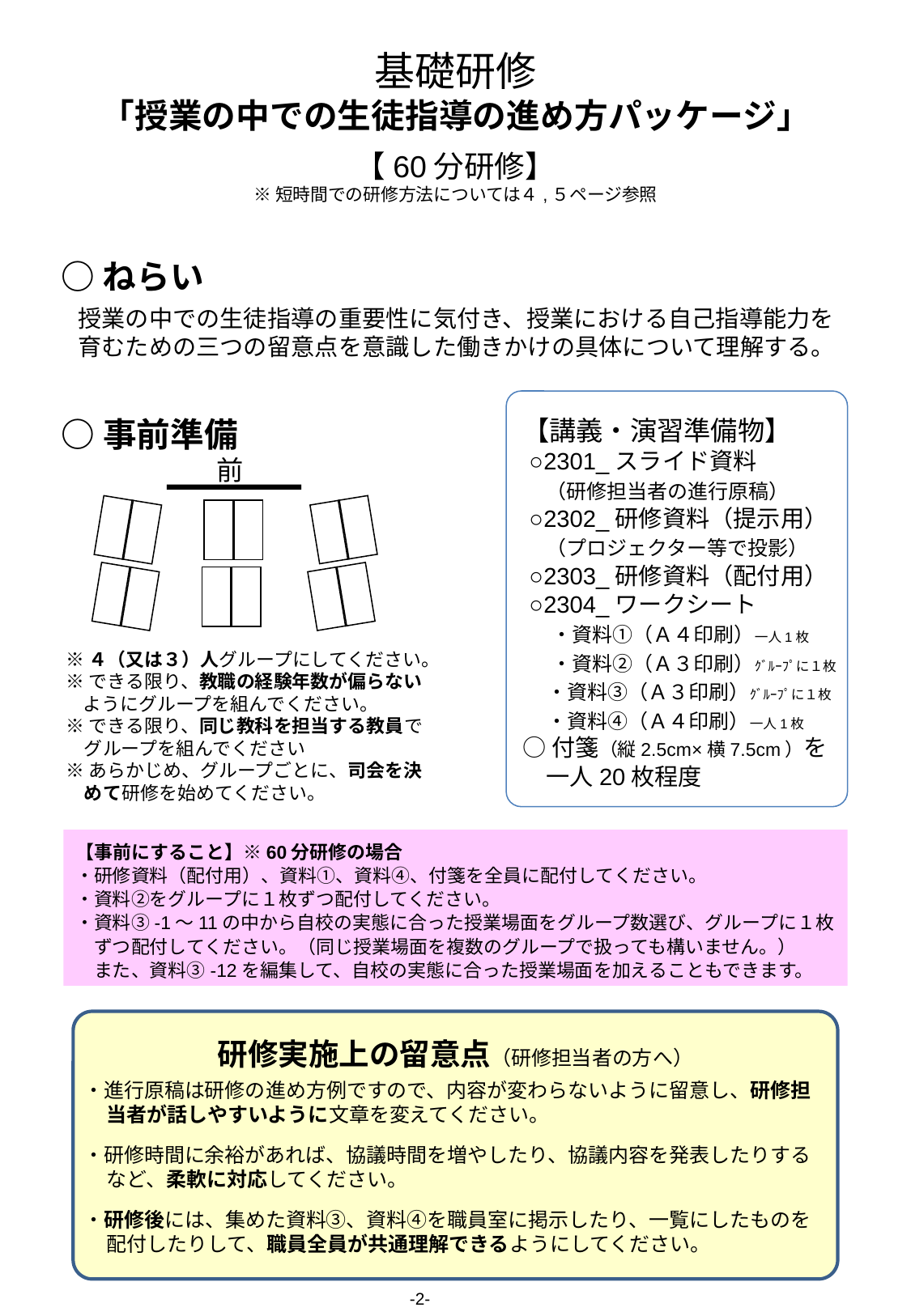

# 基礎研修 「授業の中での生徒指導の進め方パッケージ」
【60分研修】
※短時間での研修方法については４,５ページ参照
○ねらい
授業の中での生徒指導の重要性に気付き、授業における自己指導能力を育むための三つの留意点を意識した働きかけの具体について理解する。
【講義・演習準備物】
 ○2301_スライド資料
　（研修担当者の進行原稿）
 ○2302_研修資料（提示用）
　（プロジェクター等で投影）
 ○2303_研修資料（配付用）
 ○2304_ワークシート
 　・資料①（Ａ４印刷）一人1枚
 　・資料②（Ａ３印刷）ｸﾞﾙｰﾌﾟに１枚
　 ・資料③（Ａ３印刷）ｸﾞﾙｰﾌﾟに１枚
　 ・資料④（Ａ４印刷）一人1枚
○付箋（縦2.5cm×横7.5cm）を
　一人20枚程度
○事前準備
前

※４（又は３）人グループにしてください。
※できる限り、教職の経験年数が偏らない
   ようにグループを組んでください。
※できる限り、同じ教科を担当する教員で
　グループを組んでください
※あらかじめ、グループごとに、司会を決
　めて研修を始めてください。
【事前にすること】※60分研修の場合
・研修資料（配付用）、資料①、資料④、付箋を全員に配付してください。
・資料②をグループに１枚ずつ配付してください。
・資料③-1～11の中から自校の実態に合った授業場面をグループ数選び、グループに１枚
　ずつ配付してください。（同じ授業場面を複数のグループで扱っても構いません。）
　また、資料③-12を編集して、自校の実態に合った授業場面を加えることもできます。
研修実施上の留意点（研修担当者の方へ）

・進行原稿は研修の進め方例ですので、内容が変わらないように留意し、研修担当者が話しやすいように文章を変えてください。

・研修時間に余裕があれば、協議時間を増やしたり、協議内容を発表したりするなど、柔軟に対応してください。

・研修後には、集めた資料③、資料④を職員室に掲示したり、一覧にしたものを配付したりして、職員全員が共通理解できるようにしてください。
-2-